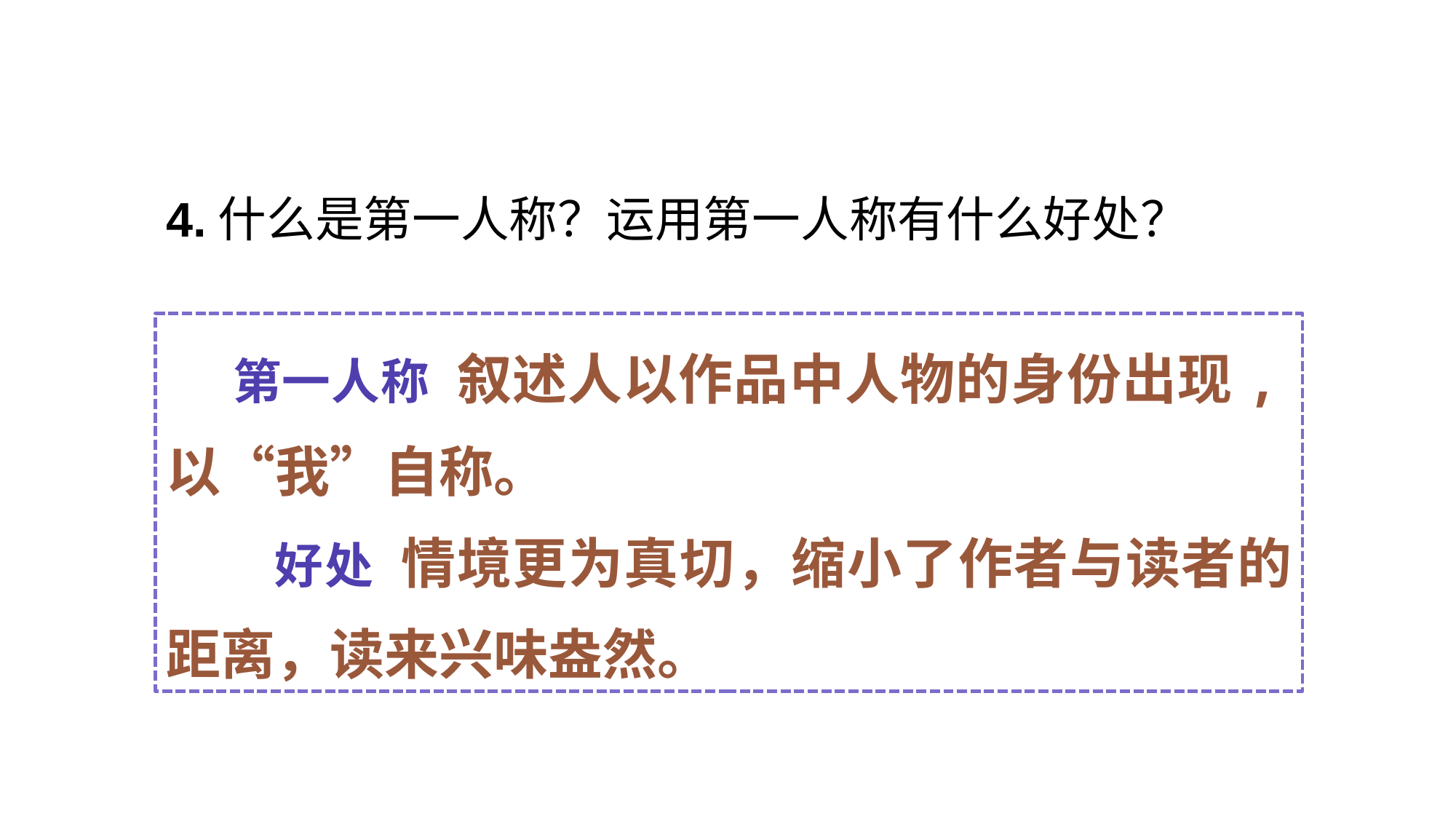

4.什么是第一人称？运用第一人称有什么好处？
    第一人称  叙述人以作品中人物的身份出现,以“我”自称。
       好处  情境更为真切，缩小了作者与读者的距离，读来兴味盎然。